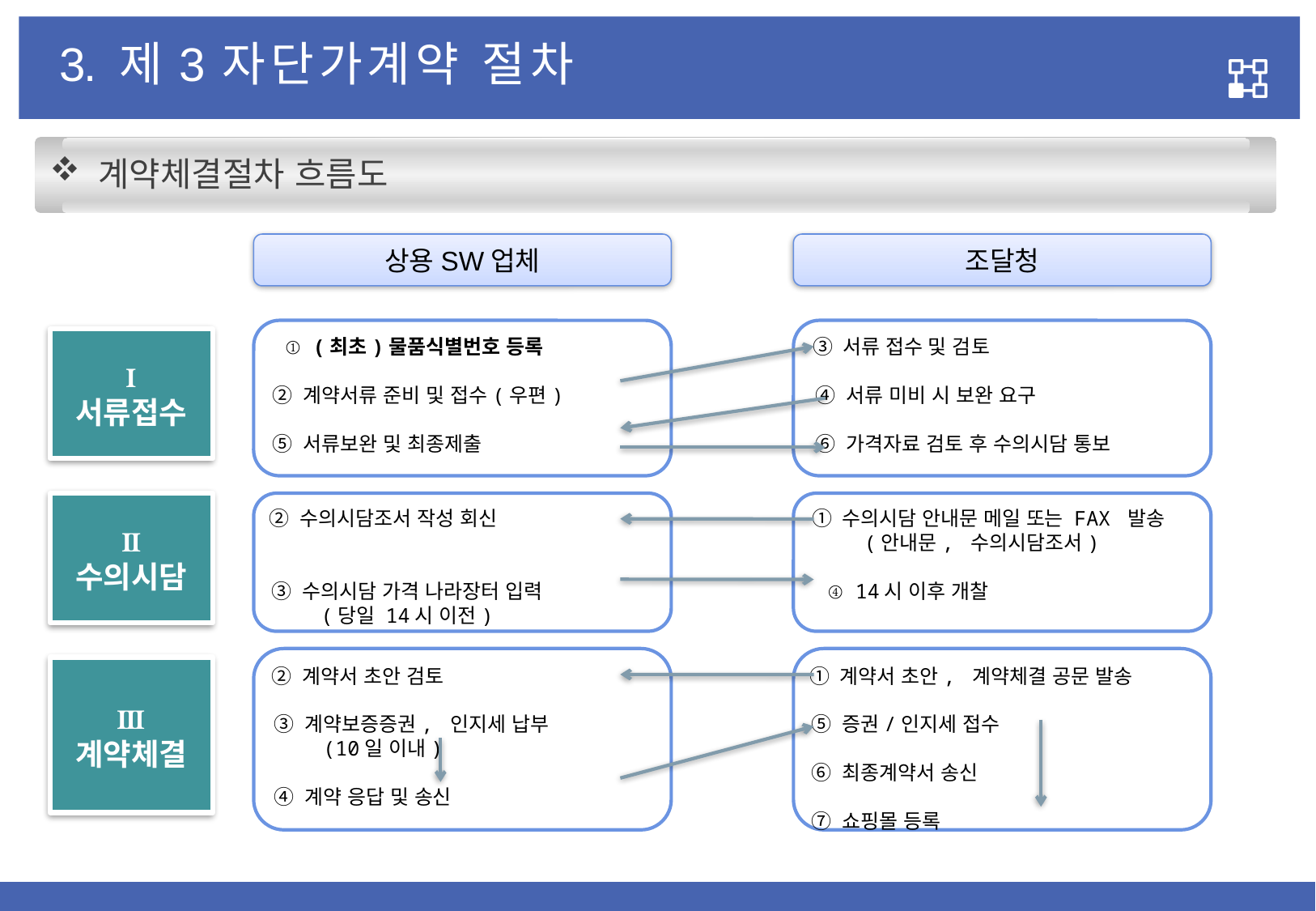

3. 제3자단가계약 절차

 계약체결절차 흐름도
상용SW업체
조달청
  ① (최초)물품식별번호 등록

  ② 계약서류 준비 및 접수(우편)

  ⑤ 서류보완 및 최종제출
  ③ 서류 접수 및 검토

  ④ 서류 미비 시 보완 요구

  ⑥ 가격자료 검토 후 수의시담 통보
Ⅰ
서류접수
Ⅱ
수의시담
  ① 수의시담 안내문 메일 또는 FAX 발송
     (안내문, 수의시담조서)

  ④ 14시 이후 개찰

  ② 수의시담조서 작성 회신

  ③ 수의시담 가격 나라장터 입력
     (당일 14시 이전)
  ② 계약서 초안 검토

  ③ 계약보증증권, 인지세 납부
     (10일 이내)

  ④ 계약 응답 및 송신
 ① 계약서 초안, 계약체결 공문 발송
 ⑤ 증권/인지세 접수

 ⑥ 최종계약서 송신

 ⑦ 쇼핑몰 등록

Ⅲ
계약체결